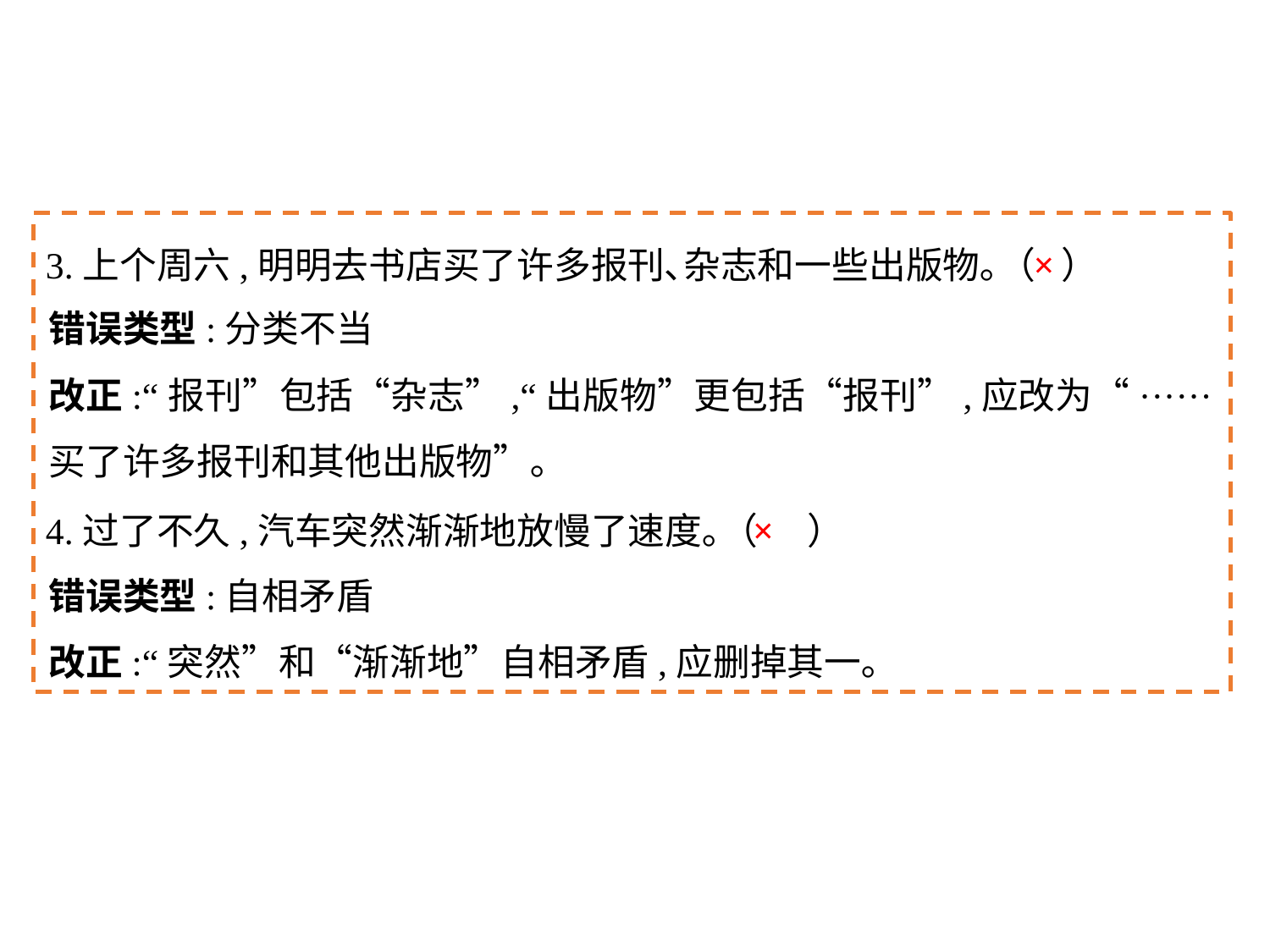

3.上个周六,明明去书店买了许多报刊､杂志和一些出版物｡（	）

4.过了不久,汽车突然渐渐地放慢了速度｡（	）

×
错误类型:分类不当
改正:“报刊”包括“杂志”,“出版物”更包括“报刊”,应改为“······买了许多报刊和其他出版物”｡
×
错误类型:自相矛盾
改正:“突然”和“渐渐地”自相矛盾,应删掉其一｡